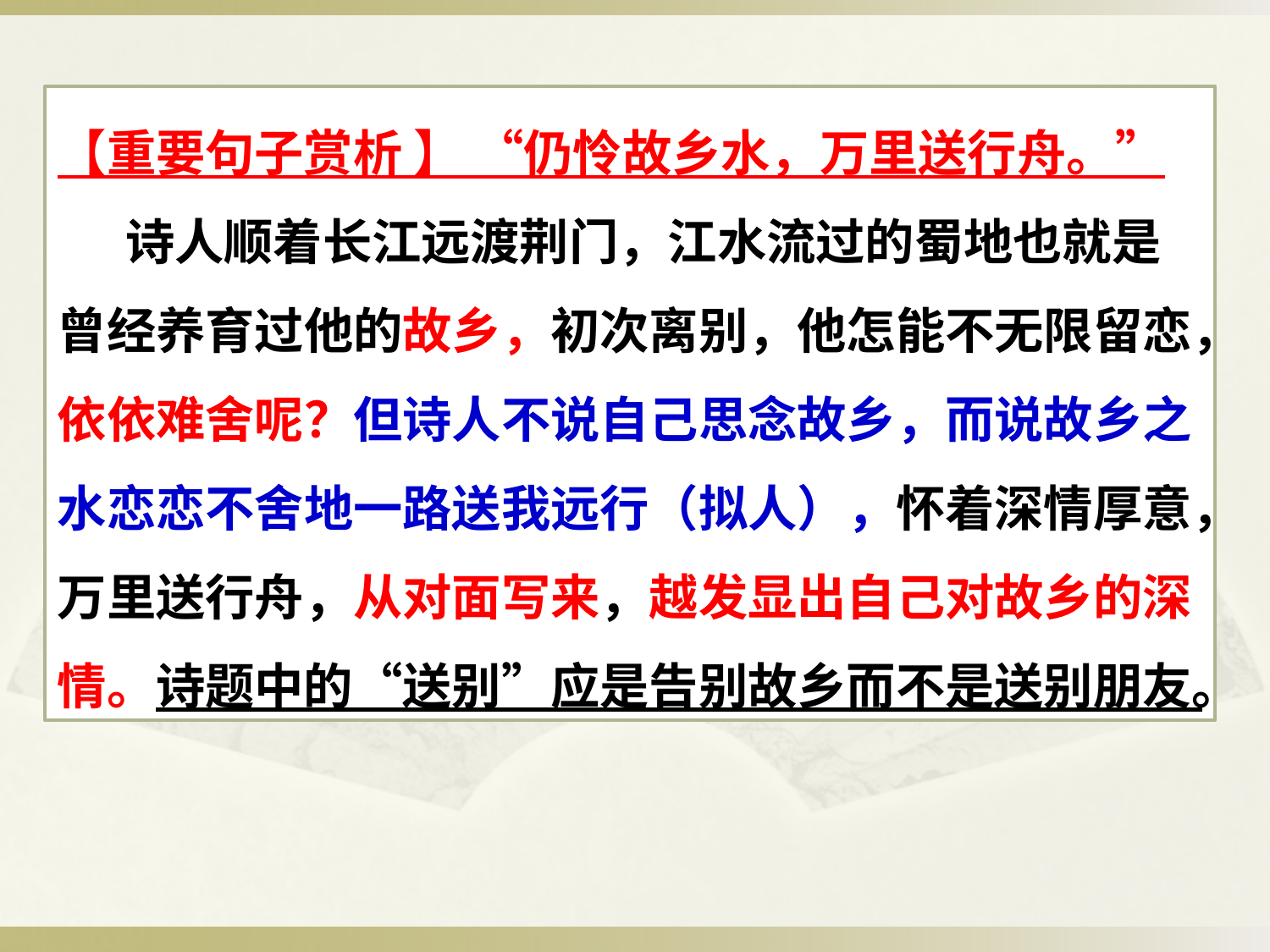

【重要句子赏析 】 “仍怜故乡水，万里送行舟。”
     诗人顺着长江远渡荆门，江水流过的蜀地也就是曾经养育过他的故乡，初次离别，他怎能不无限留恋，依依难舍呢？但诗人不说自己思念故乡，而说故乡之水恋恋不舍地一路送我远行（拟人），怀着深情厚意，万里送行舟，从对面写来，越发显出自己对故乡的深情。诗题中的“送别”应是告别故乡而不是送别朋友。